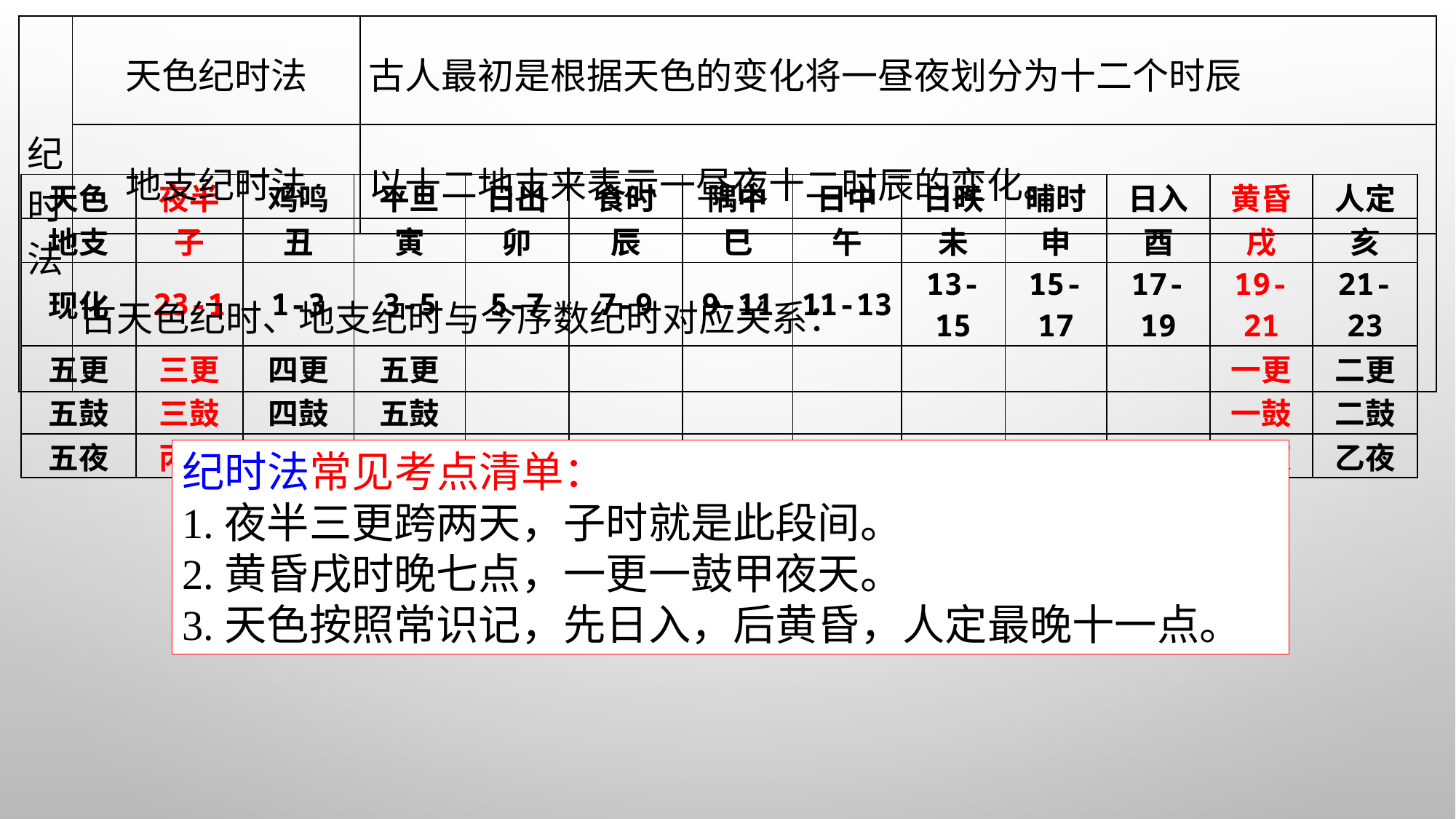

| 纪时法 | 天色纪时法 | 古人最初是根据天色的变化将一昼夜划分为十二个时辰 |
| --- | --- | --- |
|  | 地支纪时法 | 以十二地支来表示一昼夜十二时辰的变化。 |
|  | 古天色纪时、地支纪时与今序数纪时对应关系： |  |
| 天色 | 夜半 | 鸡鸣 | 平旦 | 日出 | 食时 | 隅中 | 日中 | 日昳 | 晡时 | 日入 | 黄昏 | 人定 |
| --- | --- | --- | --- | --- | --- | --- | --- | --- | --- | --- | --- | --- |
| 地支 | 子 | 丑 | 寅 | 卯 | 辰 | 巳 | 午 | 未 | 申 | 酉 | 戌 | 亥 |
| 现化 | 23-1 | 1-3 | 3-5 | 5-7 | 7-9 | 9-11 | 11-13 | 13-15 | 15-17 | 17-19 | 19-21 | 21-23 |
| 五更 五鼓 | 三更 三鼓 | 四更 四鼓 | 五更 五鼓 |  |  |  |  |  |  |  | 一更 一鼓 | 二更 二鼓 |
| 五夜 | 丙夜 | 丁夜 | 戊夜 |  |  |  |  |  |  |  | 甲夜 | 乙夜 |
纪时法常见考点清单：
1.夜半三更跨两天，子时就是此段间。
2.黄昏戌时晚七点，一更一鼓甲夜天。
3.天色按照常识记，先日入，后黄昏，人定最晚十一点。